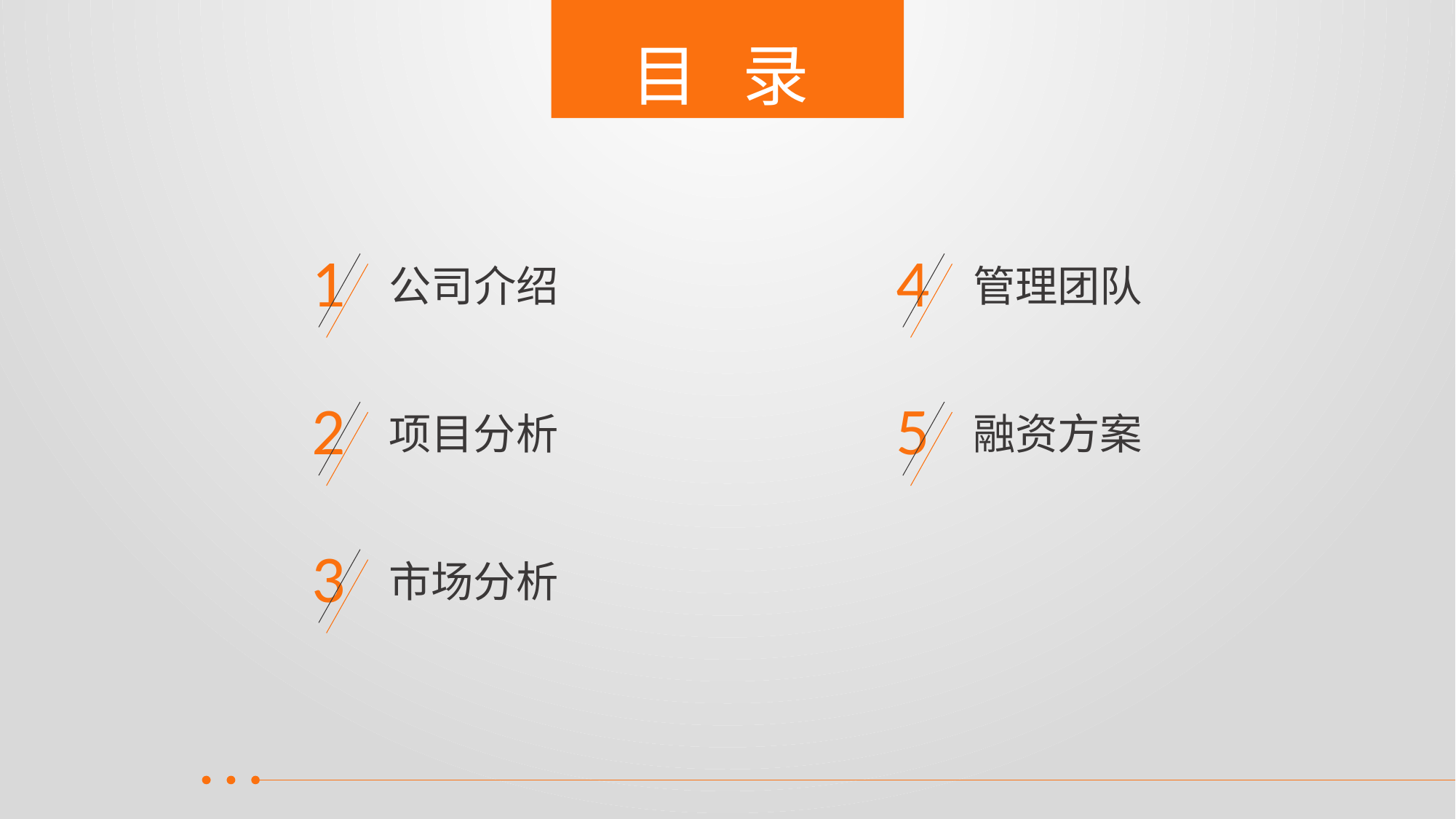

# 目   录
1
4
公司介绍
管理团队
2
5
项目分析
融资方案
3
市场分析